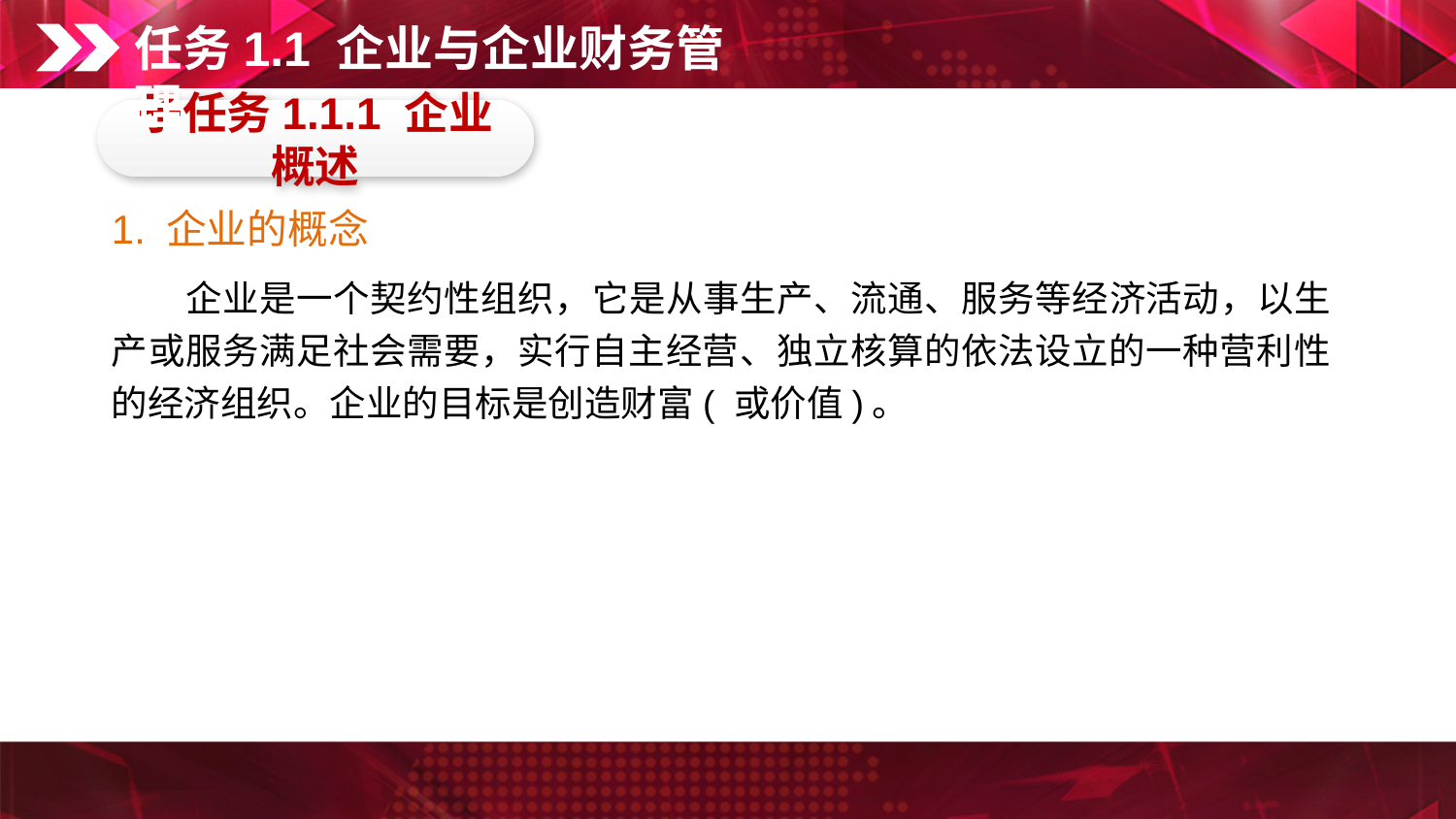

任务1.1 企业与企业财务管理

子任务1.1.1 企业概述
1. 企业的概念
　　企业是一个契约性组织，它是从事生产、流通、服务等经济活动，以生产或服务满足社会需要，实行自主经营、独立核算的依法设立的一种营利性的经济组织。企业的目标是创造财富( 或价值)。